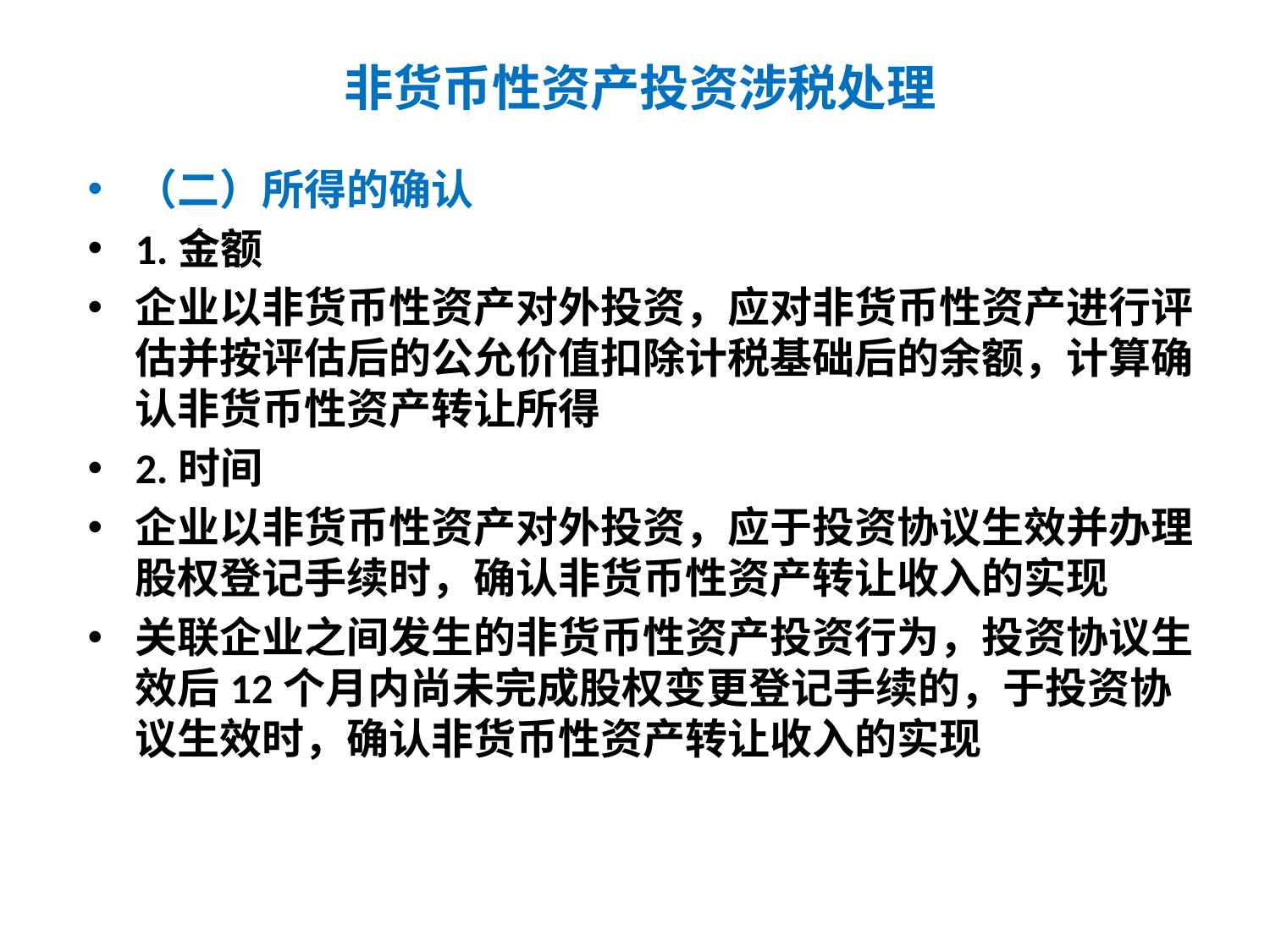

# 非货币性资产投资涉税处理
（二）所得的确认
1.金额
企业以非货币性资产对外投资，应对非货币性资产进行评估并按评估后的公允价值扣除计税基础后的余额，计算确认非货币性资产转让所得
2.时间
企业以非货币性资产对外投资，应于投资协议生效并办理股权登记手续时，确认非货币性资产转让收入的实现
关联企业之间发生的非货币性资产投资行为，投资协议生效后12个月内尚未完成股权变更登记手续的，于投资协议生效时，确认非货币性资产转让收入的实现